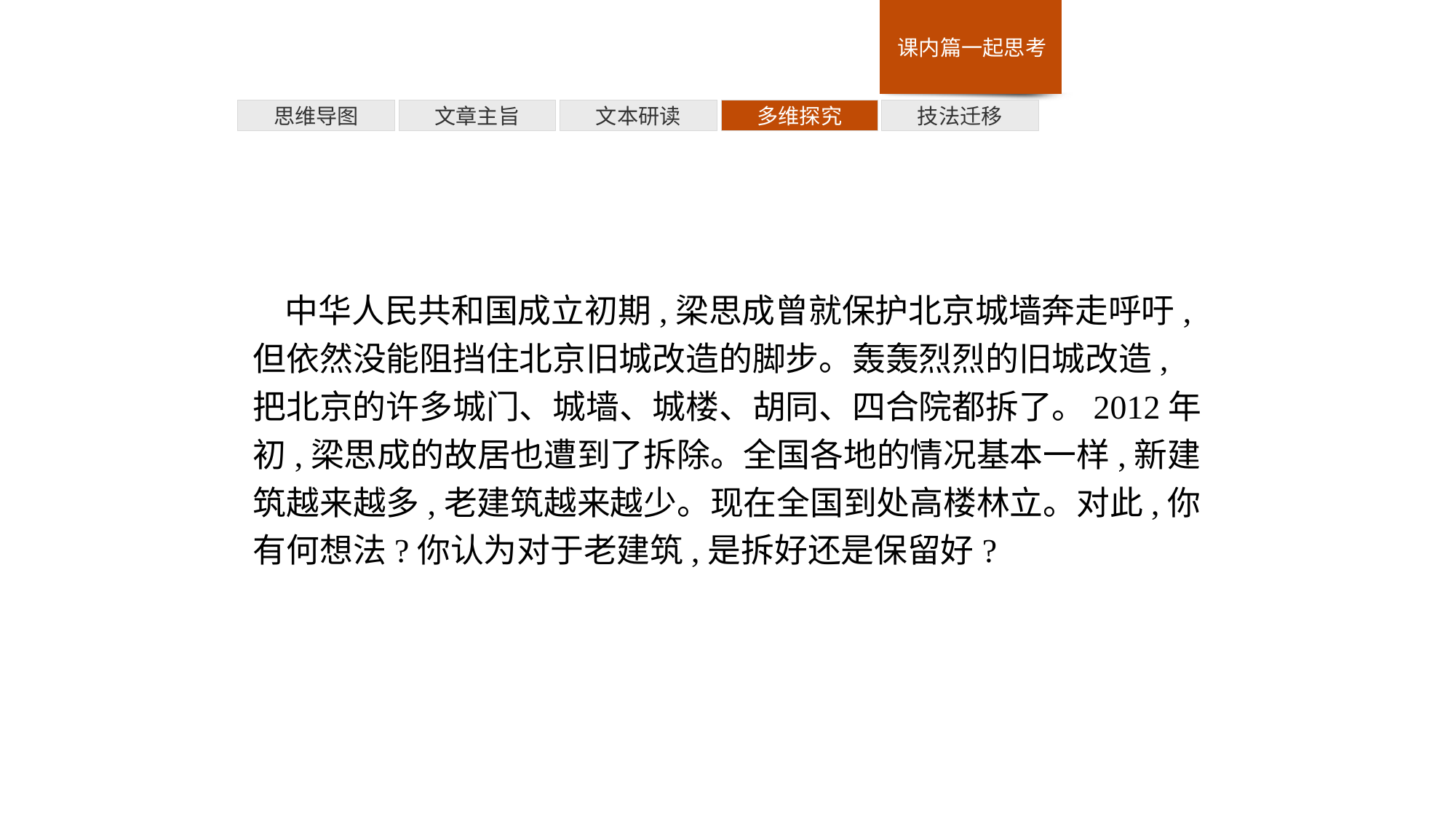

多维探究
思维导图
文章主旨
文本研读
技法迁移
中华人民共和国成立初期,梁思成曾就保护北京城墙奔走呼吁,但依然没能阻挡住北京旧城改造的脚步。轰轰烈烈的旧城改造,把北京的许多城门、城墙、城楼、胡同、四合院都拆了。2012年初,梁思成的故居也遭到了拆除。全国各地的情况基本一样,新建筑越来越多,老建筑越来越少。现在全国到处高楼林立。对此,你有何想法?你认为对于老建筑,是拆好还是保留好?